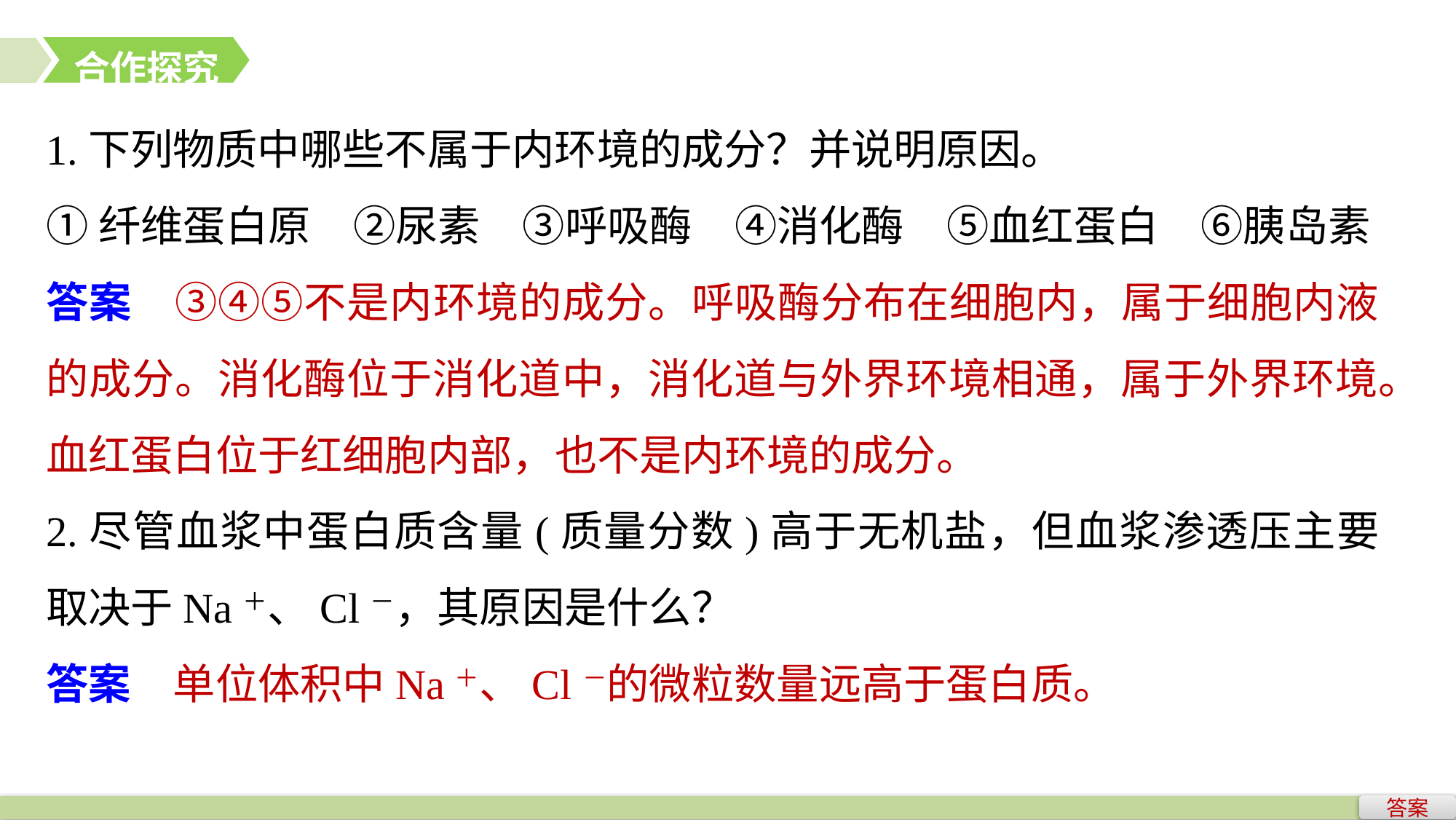

合作探究

1.下列物质中哪些不属于内环境的成分？并说明原因。
①纤维蛋白原　②尿素　③呼吸酶　④消化酶　⑤血红蛋白　⑥胰岛素
答案　③④⑤不是内环境的成分。呼吸酶分布在细胞内，属于细胞内液的成分。消化酶位于消化道中，消化道与外界环境相通，属于外界环境。血红蛋白位于红细胞内部，也不是内环境的成分。
2.尽管血浆中蛋白质含量(质量分数)高于无机盐，但血浆渗透压主要取决于Na＋、Cl－，其原因是什么？
答案　单位体积中Na＋、Cl－的微粒数量远高于蛋白质。
答案